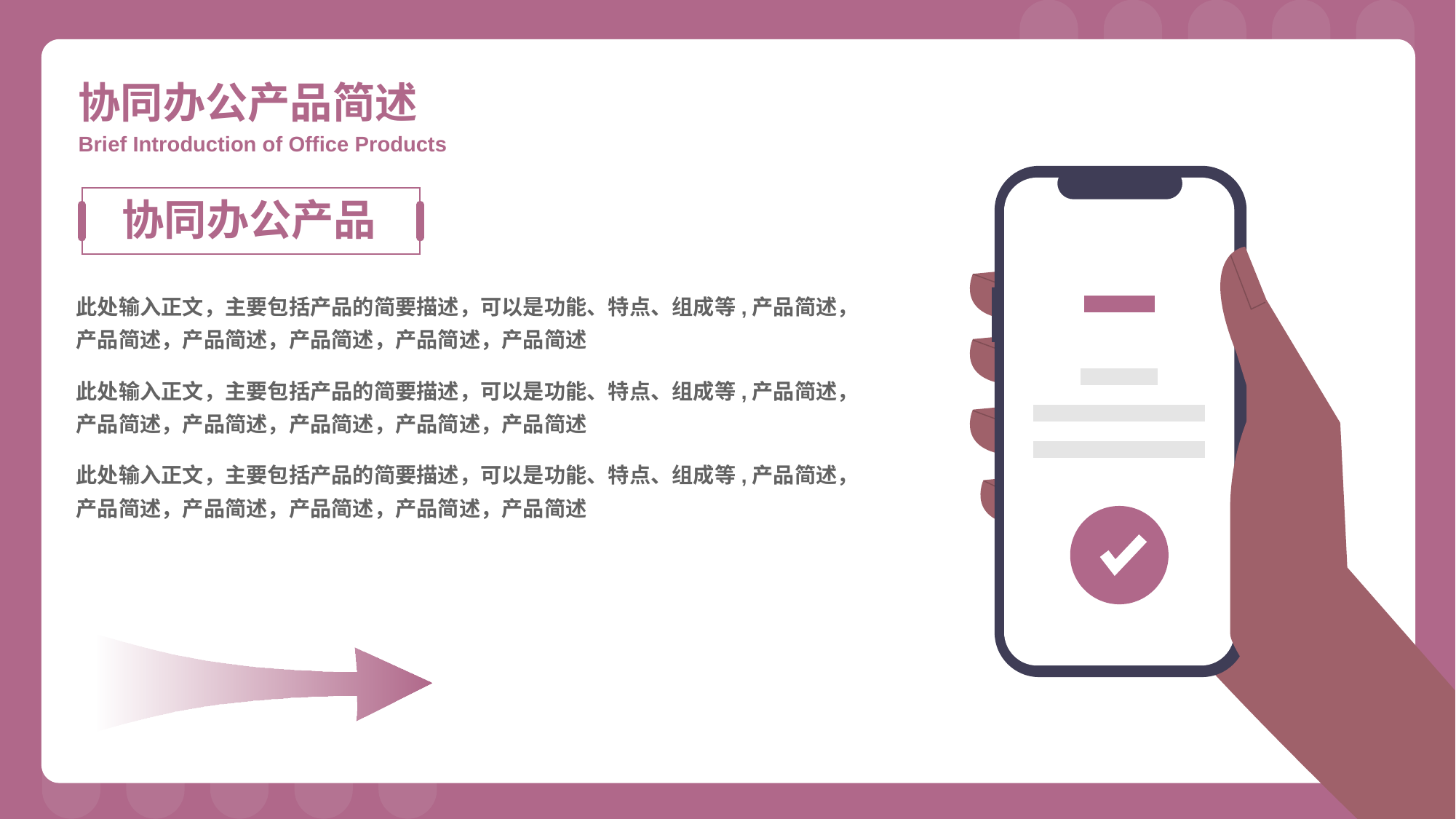

协同办公产品简述
Brief Introduction of Office Products

协同办公产品
此处输入正文，主要包括产品的简要描述，可以是功能、特点、组成等,产品简述，产品简述，产品简述，产品简述，产品简述，产品简述
此处输入正文，主要包括产品的简要描述，可以是功能、特点、组成等,产品简述，产品简述，产品简述，产品简述，产品简述，产品简述
此处输入正文，主要包括产品的简要描述，可以是功能、特点、组成等,产品简述，产品简述，产品简述，产品简述，产品简述，产品简述